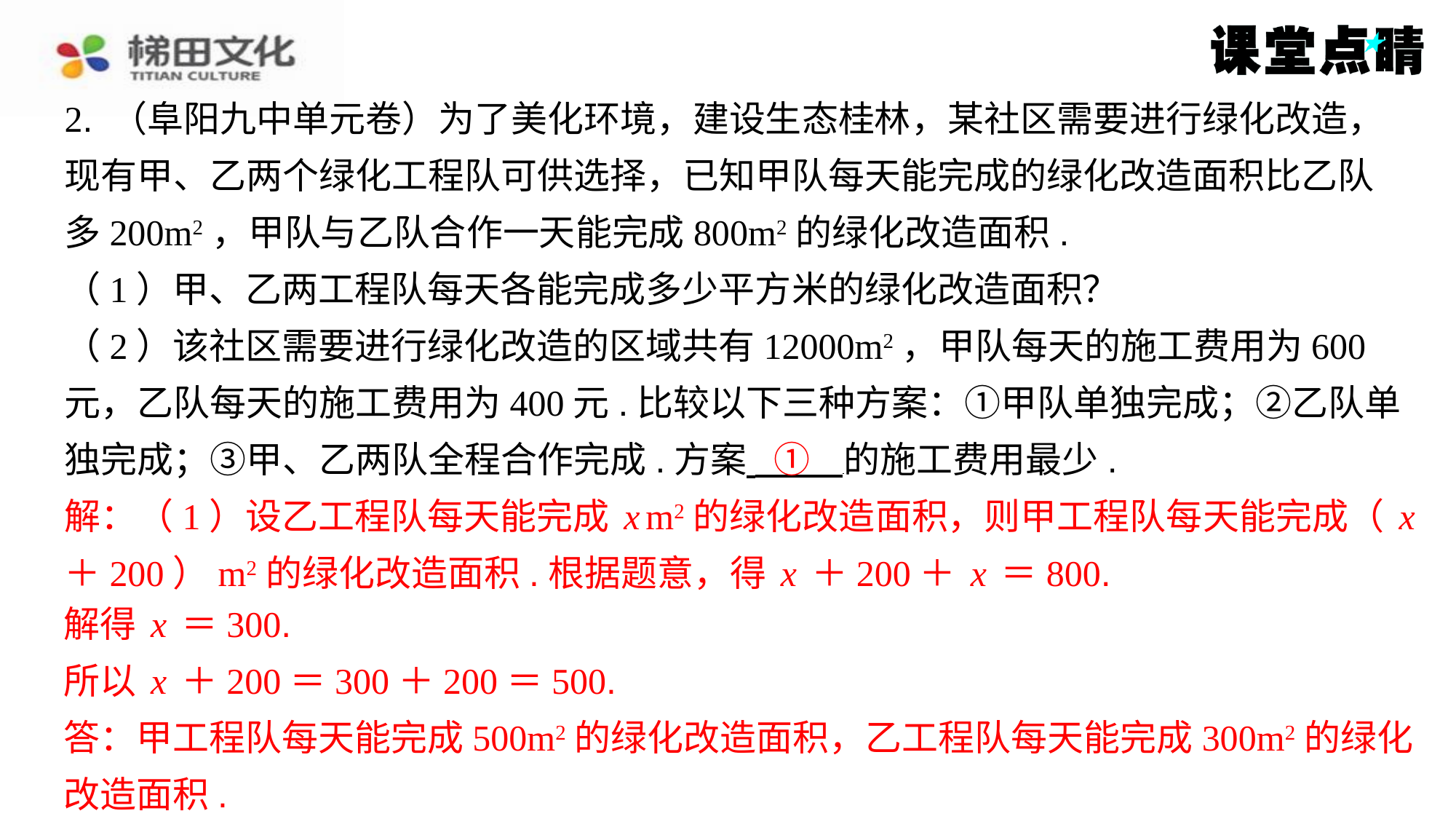

2. （阜阳九中单元卷）为了美化环境，建设生态桂林，某社区需要进行绿化改造，
现有甲、乙两个绿化工程队可供选择，已知甲队每天能完成的绿化改造面积比乙队
多200m2，甲队与乙队合作一天能完成800m2的绿化改造面积.
（1）甲、乙两工程队每天各能完成多少平方米的绿化改造面积？
（2）该社区需要进行绿化改造的区域共有12000m2，甲队每天的施工费用为600
元，乙队每天的施工费用为400元.比较以下三种方案：①甲队单独完成；②乙队单
独完成；③甲、乙两队全程合作完成.方案               的施工费用最少.
解：（1）设乙工程队每天能完成xm2的绿化改造面积，则甲工程队每天能完成（x
＋200）m2的绿化改造面积.根据题意，得x＋200＋x＝800.
①
解：（1）设乙工程队每天能完成xm2的绿化改造面积，则甲工程队每天能完成（x
＋200）m2的绿化改造面积.根据题意，得x＋200＋x＝800.
解得x＝300.
解得x＝300.
所以x＋200＝300＋200＝500.
答：甲工程队每天能完成500m2的绿化改造面积，乙工程队每天能完成300m2的绿化
改造面积.
所以x＋200＝300＋200＝500.
答：甲工程队每天能完成500m2的绿化改造面积，乙工程队每天能完成300m2的绿化
改造面积.